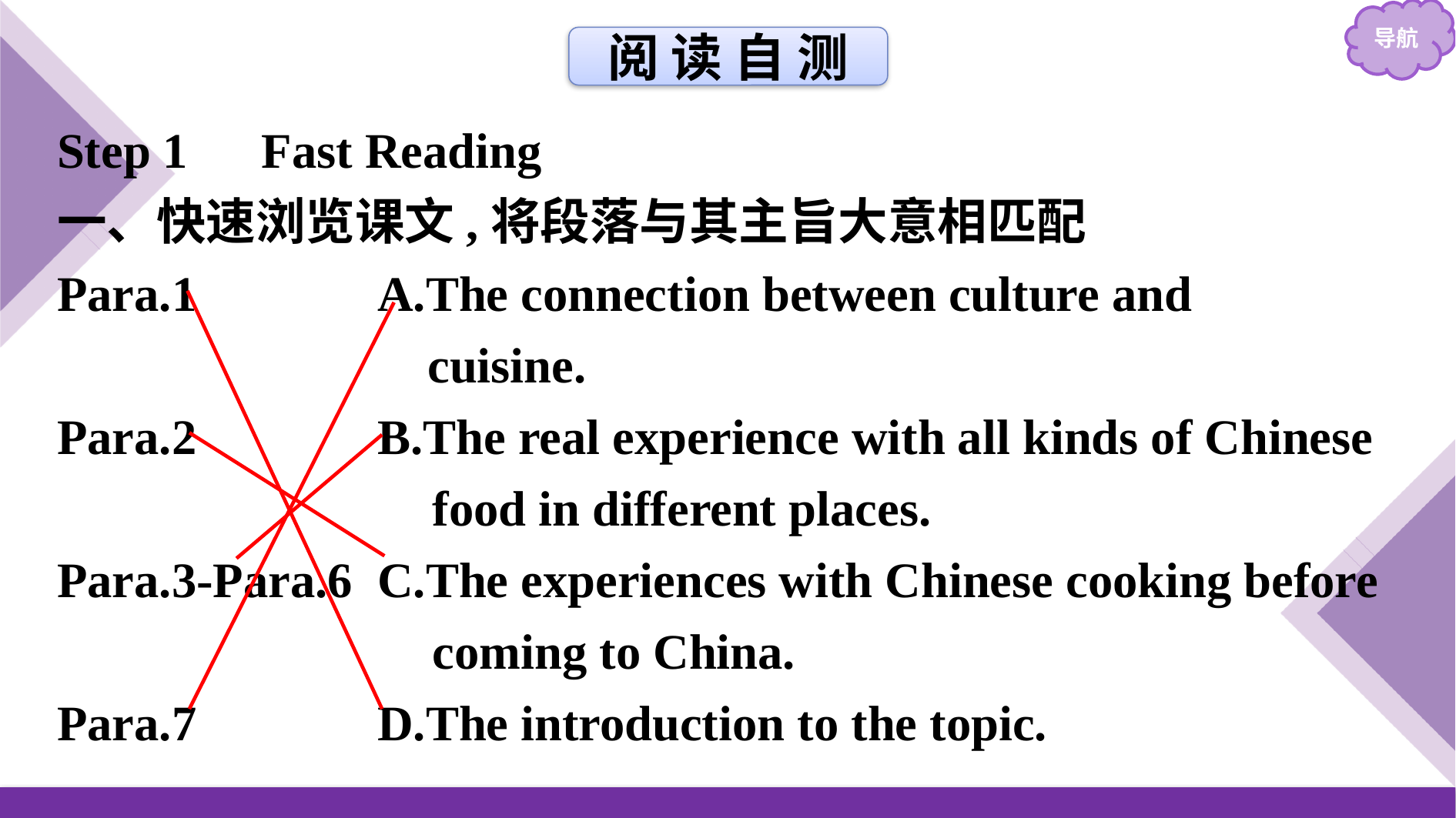

阅 读 自 测
Step 1　Fast Reading
一、快速浏览课文,将段落与其主旨大意相匹配
Para.1　　　	A.The connection between culture and
                     	    cuisine.
Para.2		B.The real experience with all kinds of Chinese
                              food in different places.
Para.3-Para.6	C.The experiences with Chinese cooking before
                              coming to China.
Para.7		D.The introduction to the topic.